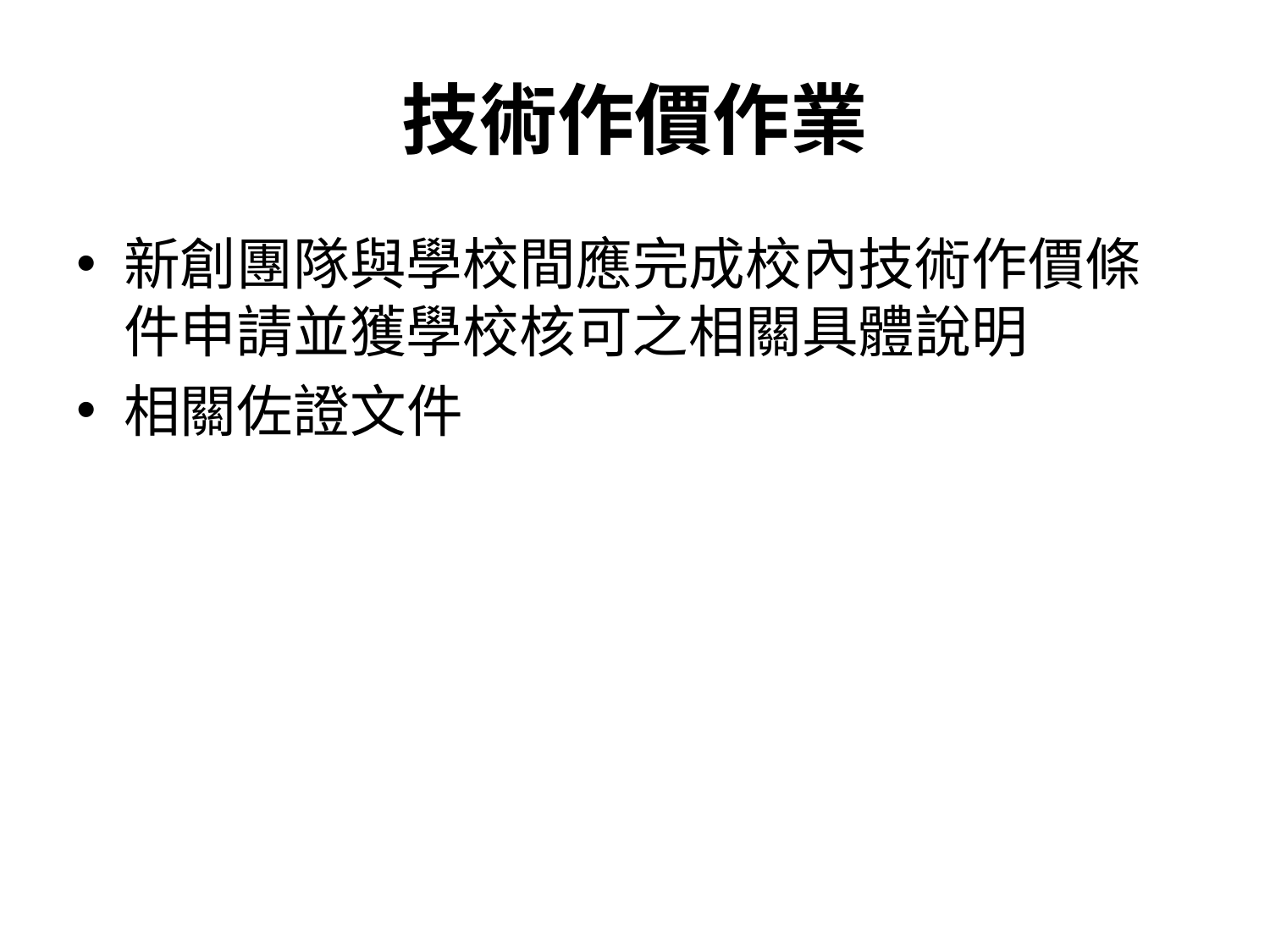

# 技術作價作業
新創團隊與學校間應完成校內技術作價條件申請並獲學校核可之相關具體說明
相關佐證文件